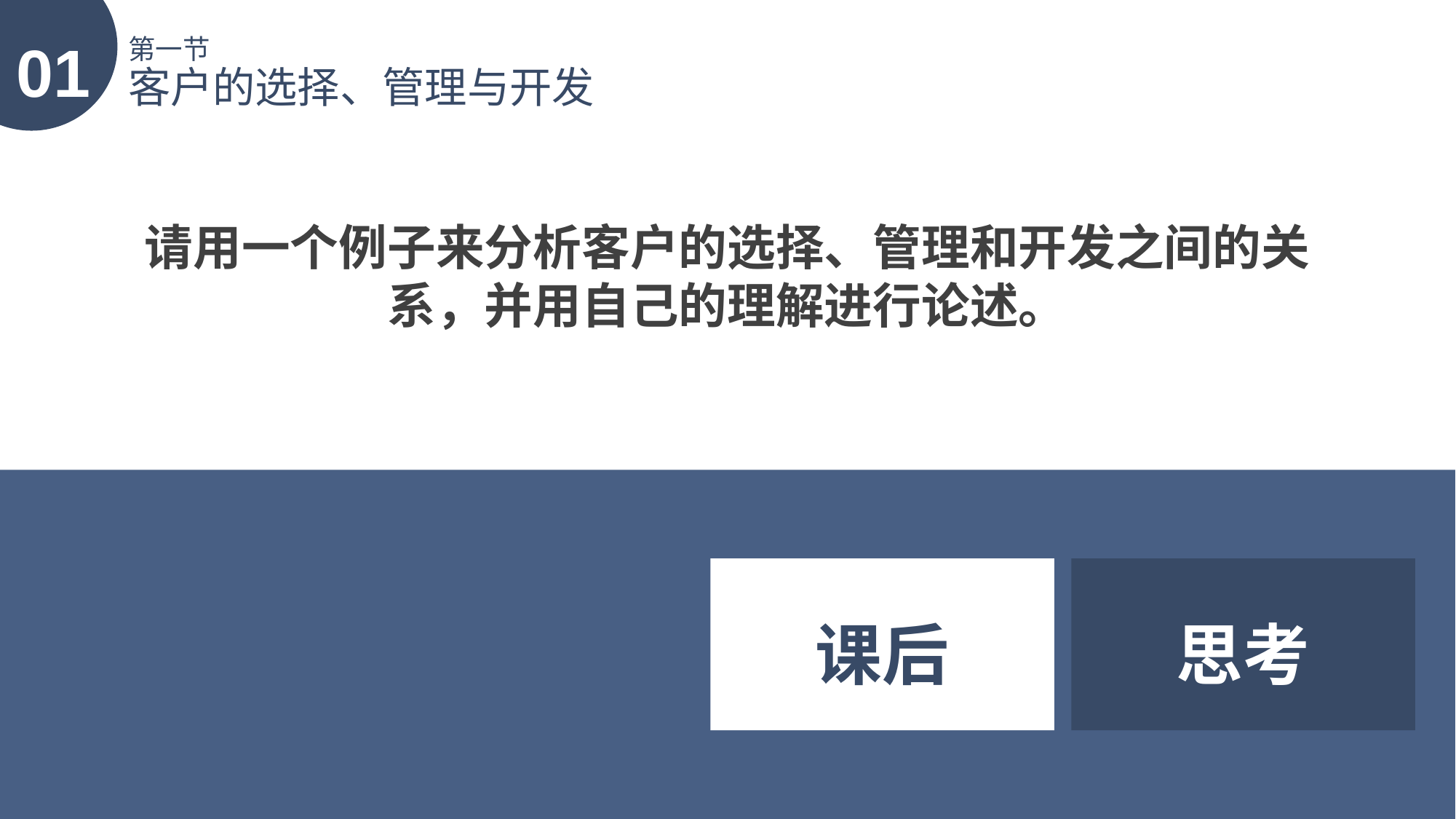

01
第一节
客户的选择、管理与开发
请用一个例子来分析客户的选择、管理和开发之间的关系，并用自己的理解进行论述。

课后
思考